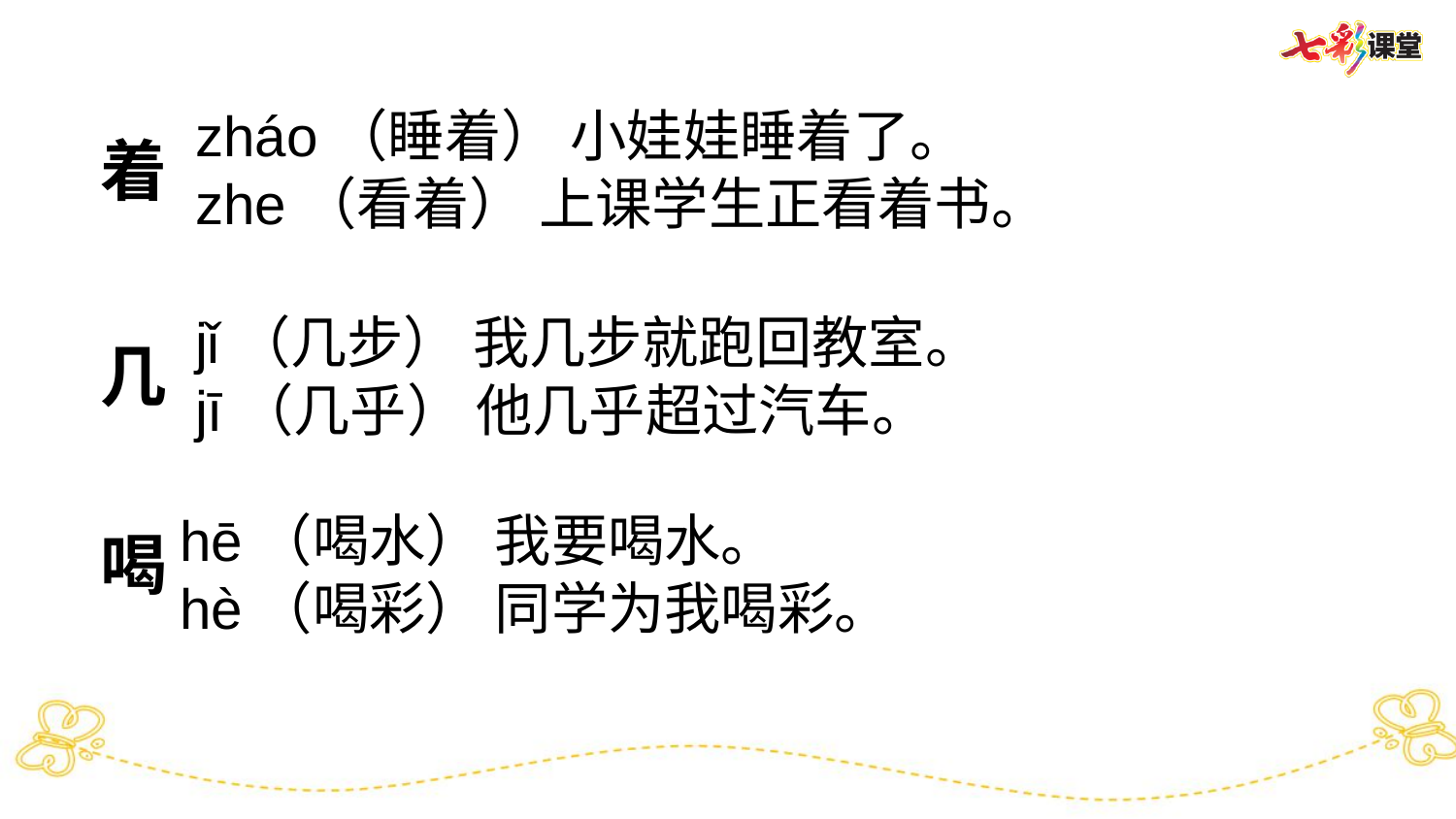

zháo（睡着） 小娃娃睡着了。
zhe（看着） 上课学生正看着书。
着
jǐ（几步） 我几步就跑回教室。
jī（几乎） 他几乎超过汽车。
几
hē（喝水） 我要喝水。
hè（喝彩） 同学为我喝彩。
喝